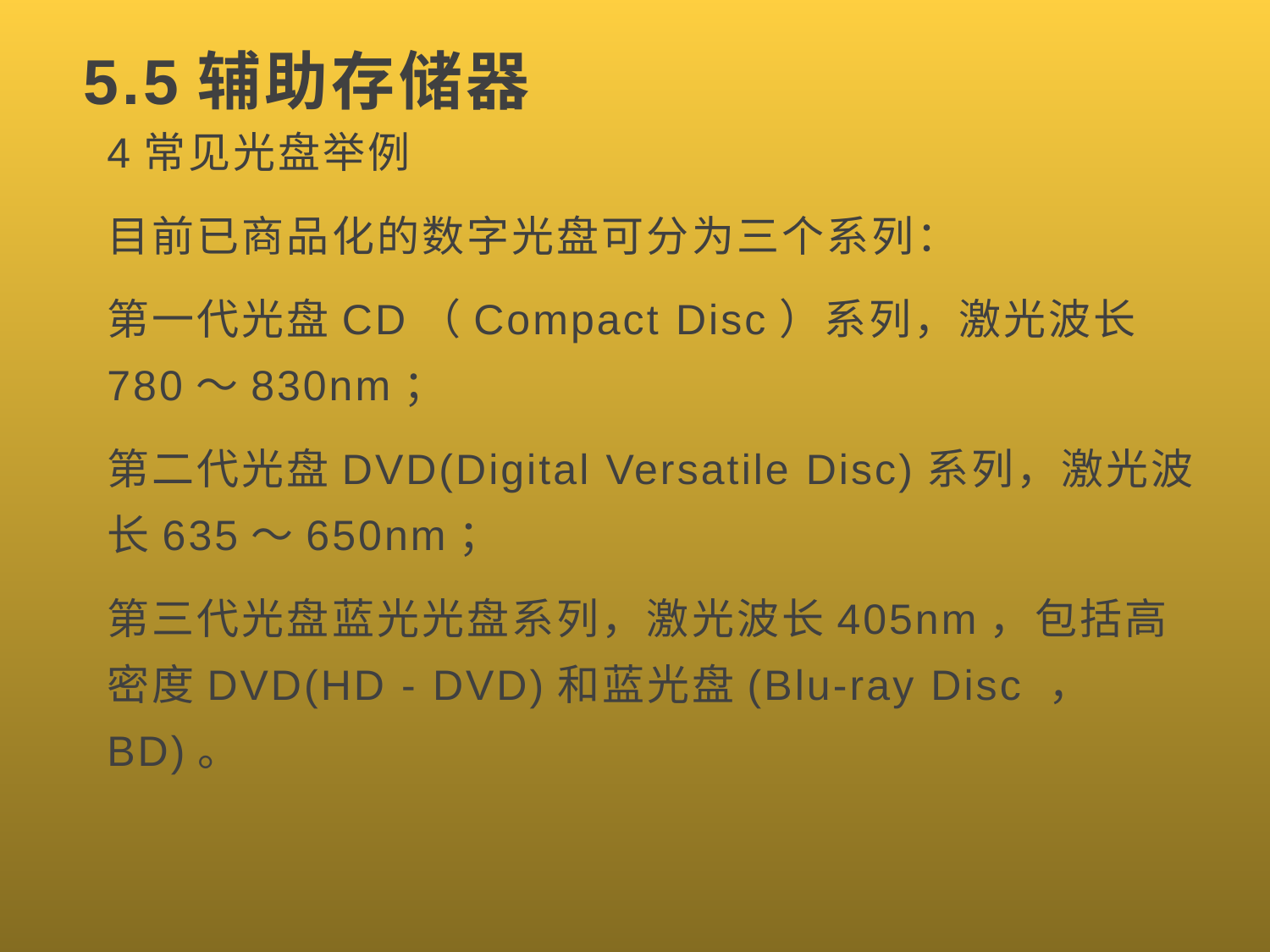

# 5.5辅助存储器

4常见光盘举例
目前已商品化的数字光盘可分为三个系列：
第一代光盘CD（Compact Disc）系列，激光波长780～830nm；
第二代光盘DVD(Digital Versatile Disc)系列，激光波长635～650nm；
第三代光盘蓝光光盘系列，激光波长405nm，包括高密度DVD(HD - DVD)和蓝光盘(Blu-ray Disc ， BD)。